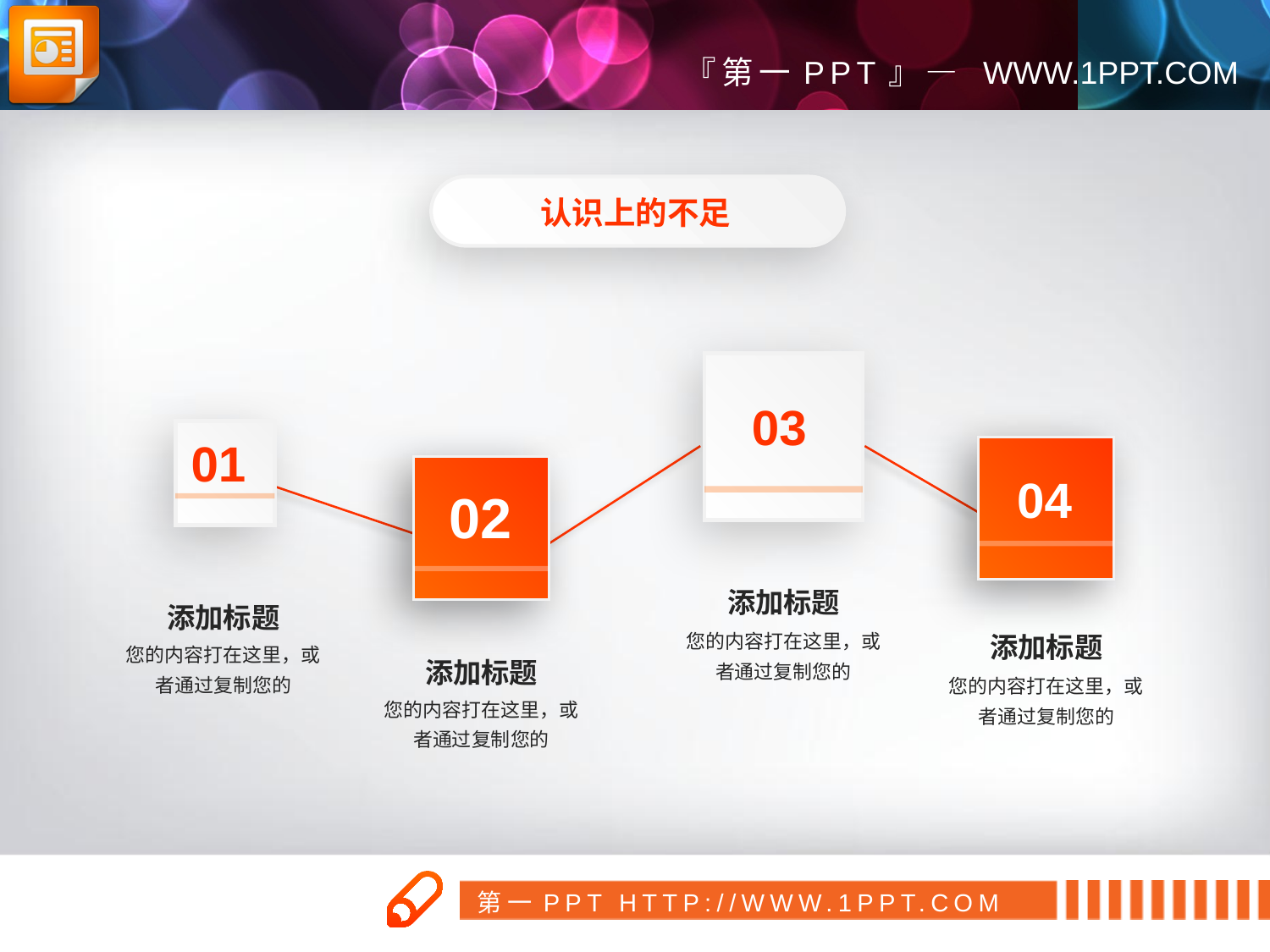

认识上的不足

03

01

04

02

添加标题
添加标题
添加标题
您的内容打在这里，或者通过复制您的
您的内容打在这里，或者通过复制您的
添加标题
您的内容打在这里，或者通过复制您的
您的内容打在这里，或者通过复制您的